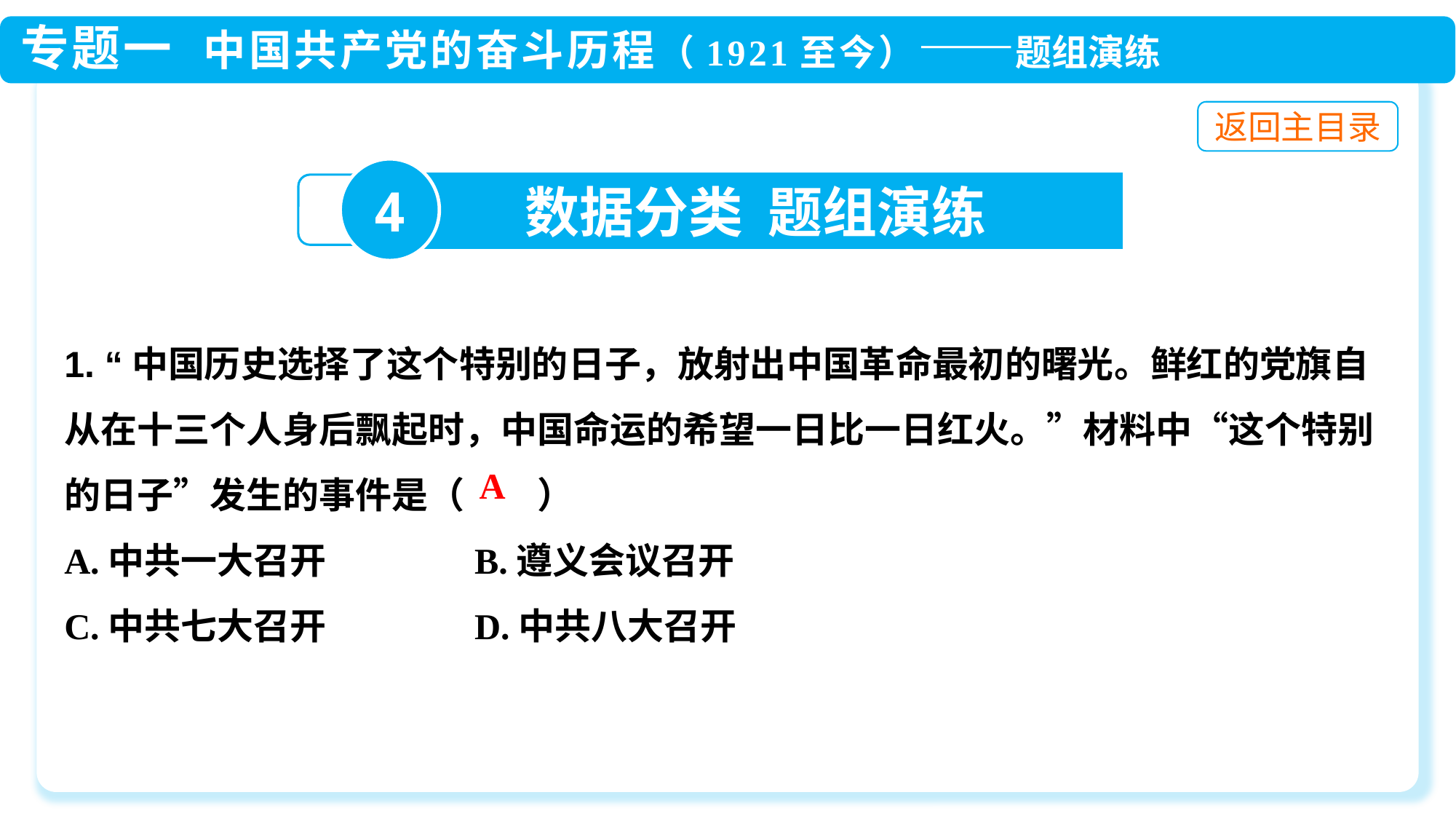

4
数据分类  题组演练

1. “中国历史选择了这个特别的日子，放射出中国革命最初的曙光。鲜红的党旗自从在十三个人身后飘起时，中国命运的希望一日比一日红火。”材料中“这个特别的日子”发生的事件是（　　）
A.中共一大召开                 B.遵义会议召开
C.中共七大召开                 D.中共八大召开
A